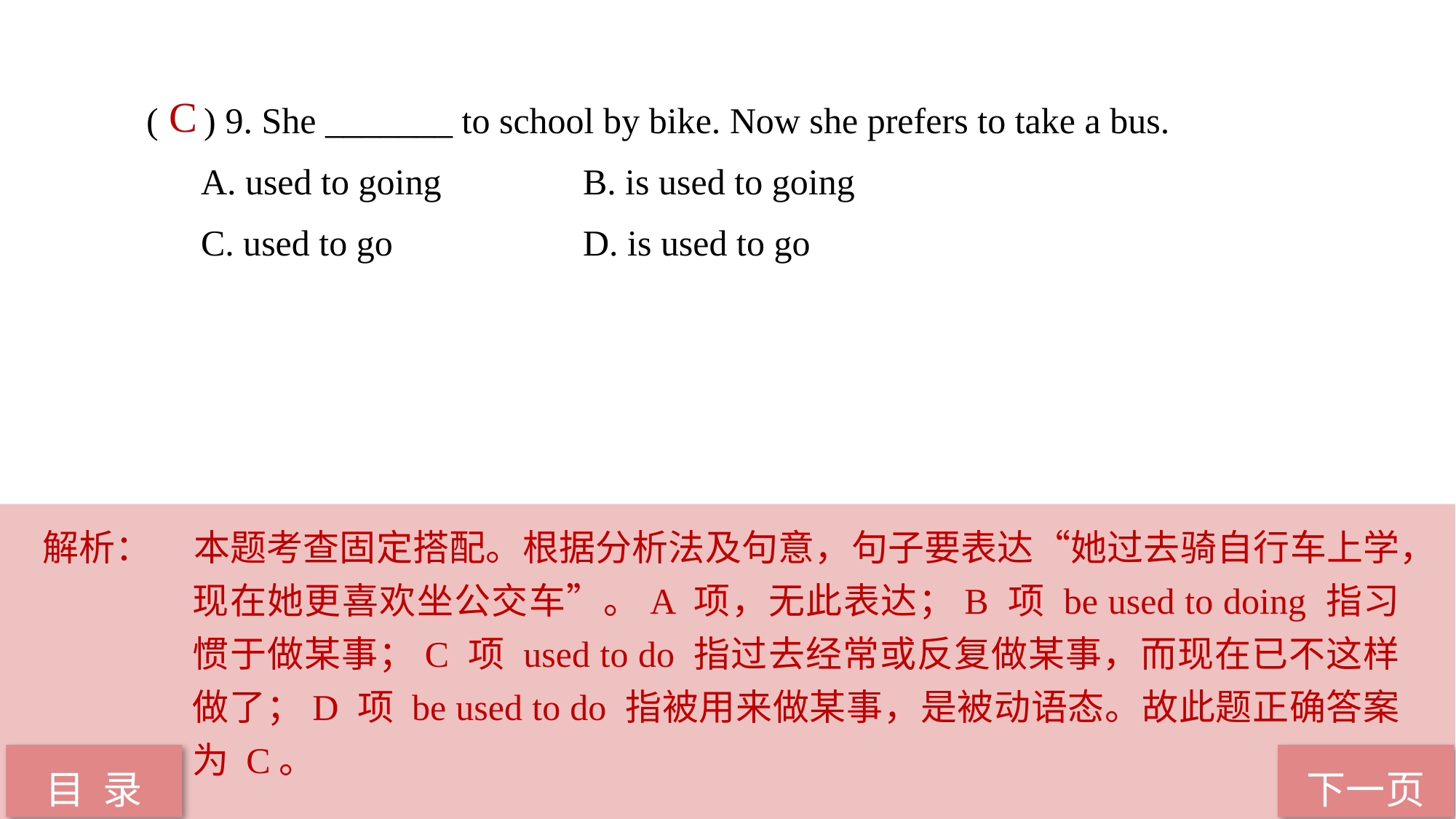

(     ) 9. She _______ to school by bike. Now she prefers to take a bus.
A. used to going 		B. is used to going
C. used to go 		D. is used to go
  C
解析：	本题考查固定搭配。根据分析法及句意，句子要表达“她过去骑自行车上学，现在她更喜欢坐公交车”。A 项，无此表达；B 项 be used to doing 指习惯于做某事；C 项 used to do 指过去经常或反复做某事，而现在已不这样做了；D 项 be used to do 指被用来做某事，是被动语态。故此题正确答案为 C。